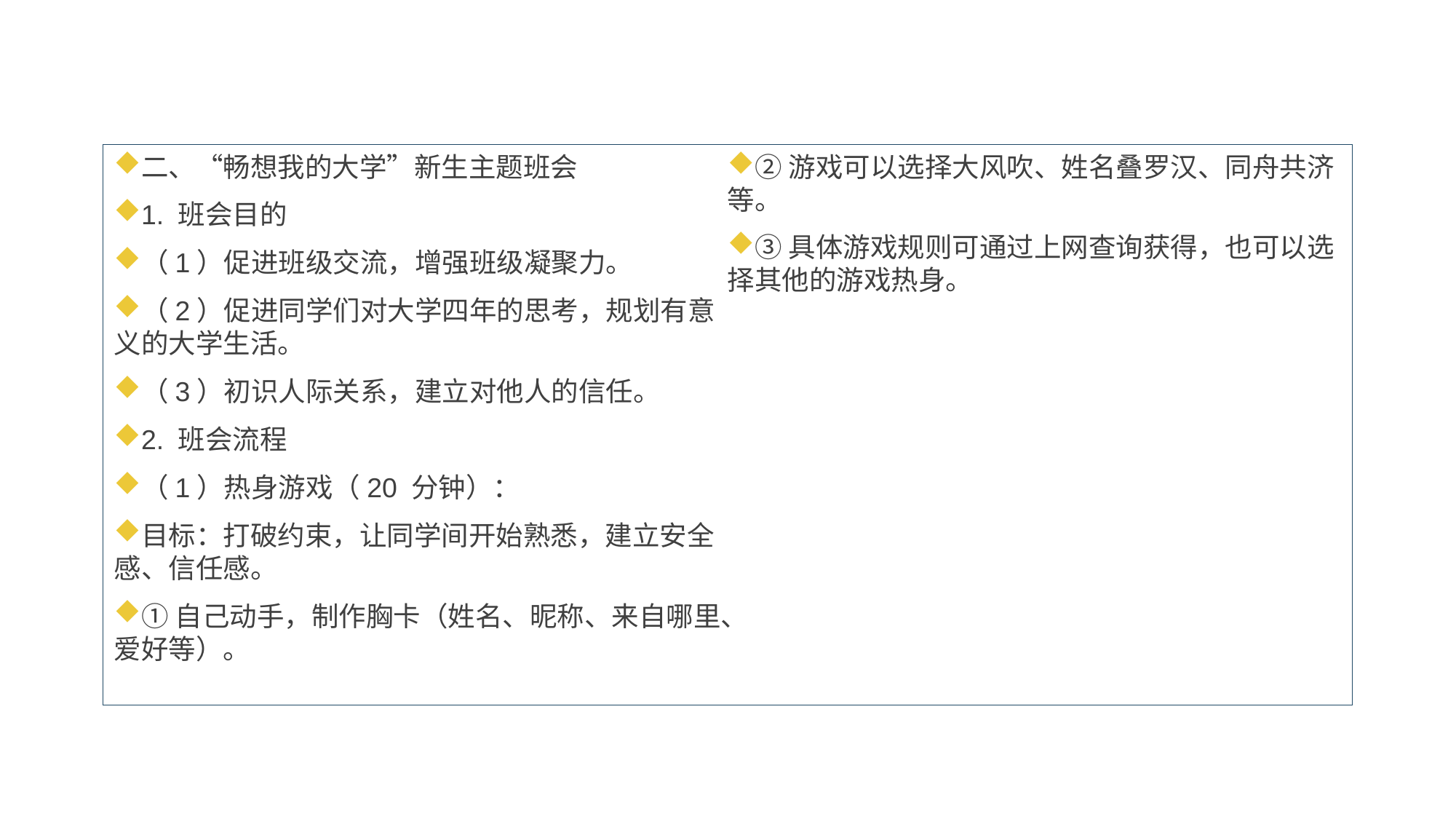

二、“畅想我的大学”新生主题班会
1. 班会目的
（1）促进班级交流，增强班级凝聚力。
（2）促进同学们对大学四年的思考，规划有意义的大学生活。
（3）初识人际关系，建立对他人的信任。
2. 班会流程
（1）热身游戏（20 分钟）：
目标：打破约束，让同学间开始熟悉，建立安全感、信任感。
①自己动手，制作胸卡（姓名、昵称、来自哪里、爱好等）。
②游戏可以选择大风吹、姓名叠罗汉、同舟共济等。
③具体游戏规则可通过上网查询获得，也可以选择其他的游戏热身。